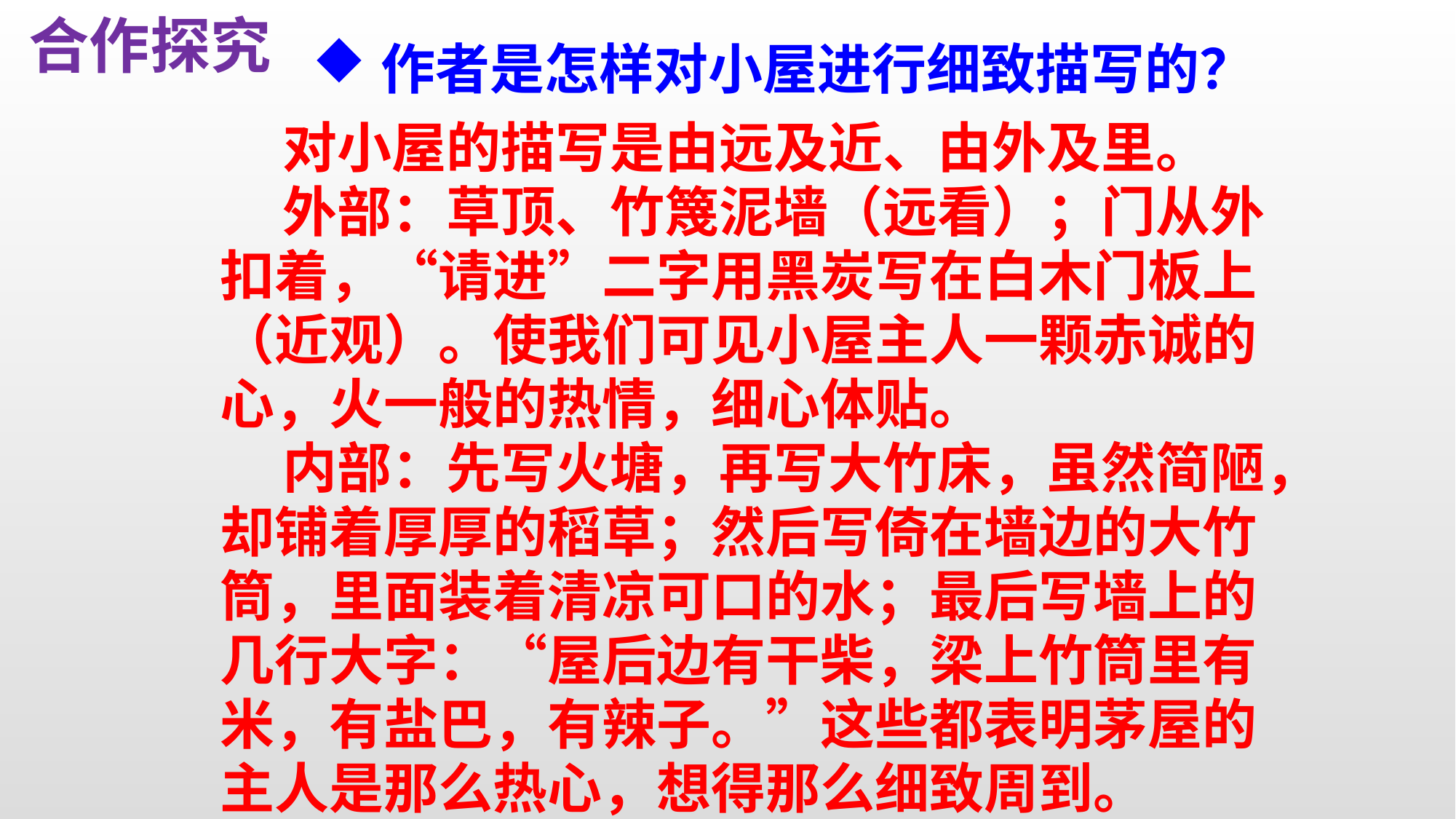

合作探究
作者是怎样对小屋进行细致描写的？
    对小屋的描写是由远及近、由外及里。
    外部：草顶、竹篾泥墙（远看）；门从外扣着，“请进”二字用黑炭写在白木门板上（近观）。使我们可见小屋主人一颗赤诚的心，火一般的热情，细心体贴。
    内部：先写火塘，再写大竹床，虽然简陋，却铺着厚厚的稻草；然后写倚在墙边的大竹筒，里面装着清凉可口的水；最后写墙上的几行大字：“屋后边有干柴，梁上竹筒里有米，有盐巴，有辣子。”这些都表明茅屋的主人是那么热心，想得那么细致周到。